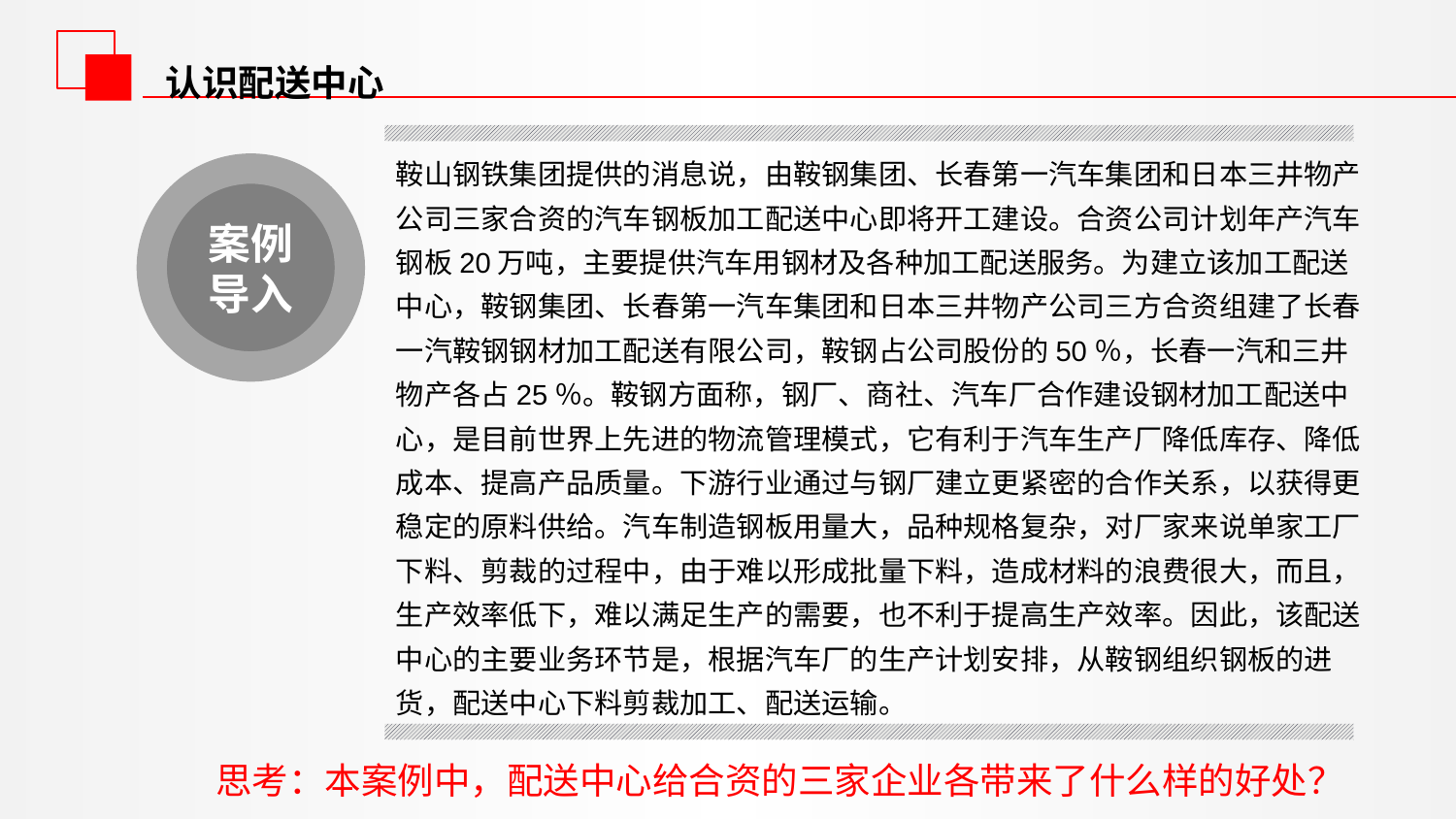

认识配送中心

鞍山钢铁集团提供的消息说，由鞍钢集团、长春第一汽车集团和日本三井物产公司三家合资的汽车钢板加工配送中心即将开工建设。合资公司计划年产汽车钢板20万吨，主要提供汽车用钢材及各种加工配送服务。为建立该加工配送中心，鞍钢集团、长春第一汽车集团和日本三井物产公司三方合资组建了长春一汽鞍钢钢材加工配送有限公司，鞍钢占公司股份的50％，长春一汽和三井物产各占25％。鞍钢方面称，钢厂、商社、汽车厂合作建设钢材加工配送中心，是目前世界上先进的物流管理模式，它有利于汽车生产厂降低库存、降低成本、提高产品质量。下游行业通过与钢厂建立更紧密的合作关系，以获得更稳定的原料供给。汽车制造钢板用量大，品种规格复杂，对厂家来说单家工厂下料、剪裁的过程中，由于难以形成批量下料，造成材料的浪费很大，而且，生产效率低下，难以满足生产的需要，也不利于提高生产效率。因此，该配送中心的主要业务环节是，根据汽车厂的生产计划安排，从鞍钢组织钢板的进货，配送中心下料剪裁加工、配送运输。
案例导入

思考：本案例中，配送中心给合资的三家企业各带来了什么样的好处？